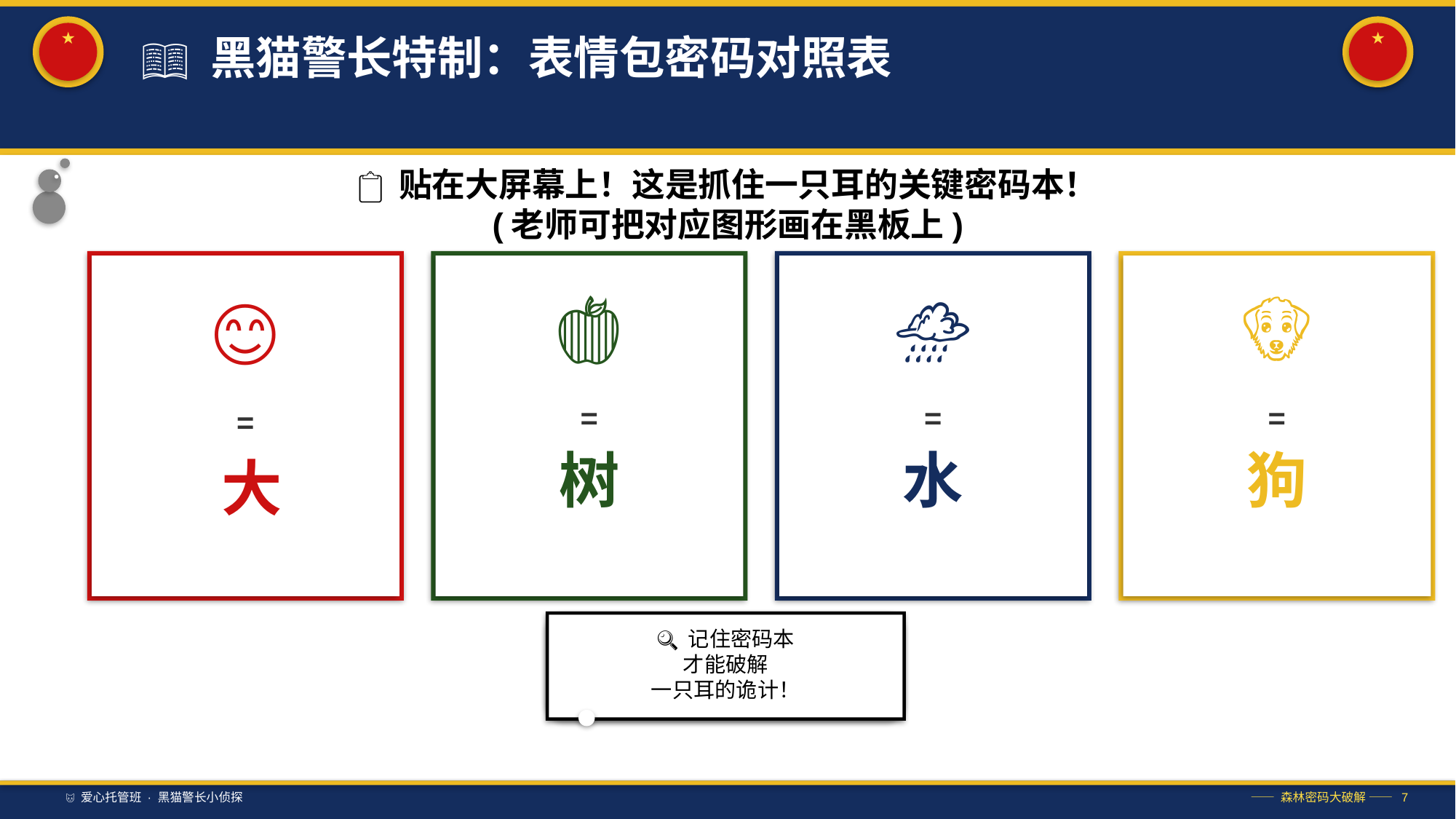

★
★

📖 黑猫警长特制：表情包密码对照表

📋 贴在大屏幕上！这是抓住一只耳的关键密码本！
(老师可把对应图形画在黑板上)

🍎
🌧️
🐶
😊
=
=
=
=
树
水
狗
大

🔍 记住密码本
才能破解
一只耳的诡计！

🐱 爱心托管班 · 黑猫警长小侦探
—— 森林密码大破解 ——  7